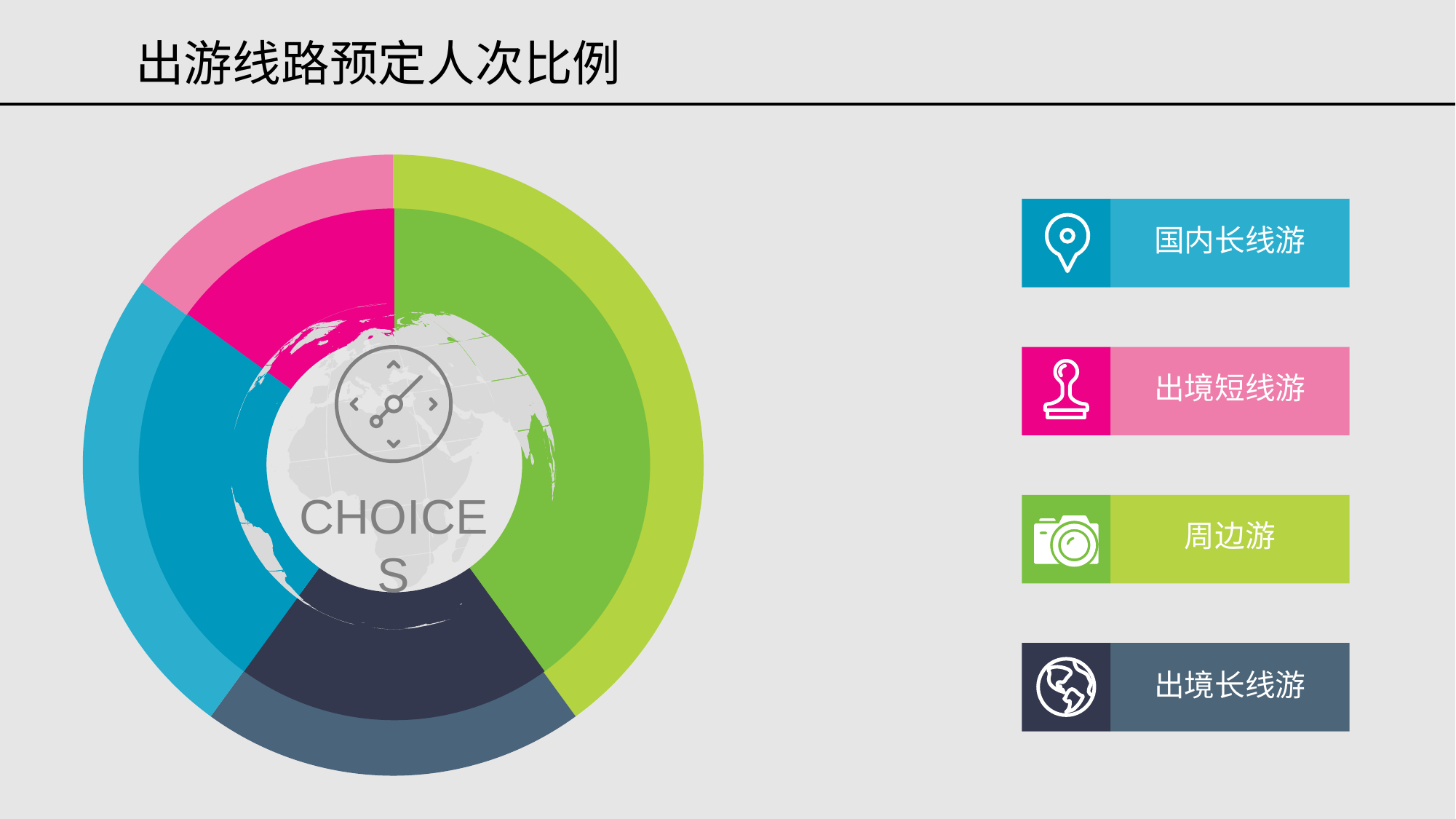

出游线路预定人次比例

### Chart

| Category | 销售额 |
|---|---|
| 周边游 | 0.4 |
| 出境长线游 | 0.2 |
| 国内长线 | 0.25 |
| 出境短线 | 0.15 |

### Chart

| Category | 销售额 |
|---|---|
| 周边游 | 0.4 |
| 出境长线游 | 0.2 |
| 国内长线 | 0.25 |
| 出境短线 | 0.15 |

国内长线游

出境短线游

周边游

出境长线游

CHOICES